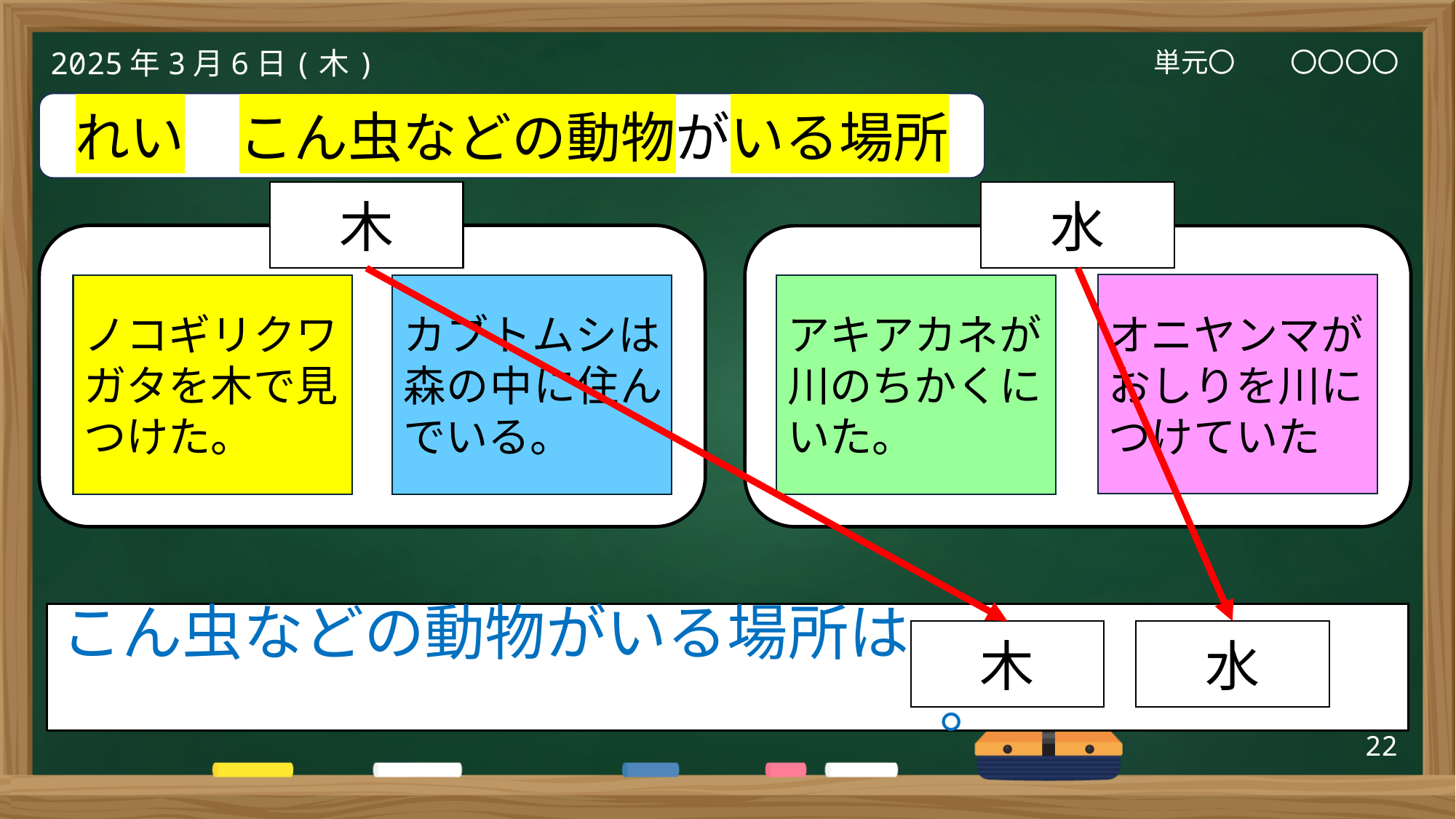

単元〇　　〇〇〇〇
2025年3月6日(木)
れい　こん虫などの動物がいる場所
木
水

オニヤンマがおしりを川につけていた
ノコギリクワガタを木で見つけた。
カブトムシは森の中に住んでいる。
アキアカネが川のちかくにいた。
こん虫などの動物がいる場所は、　　　　　　　　　　　　　　　。
木
水
22